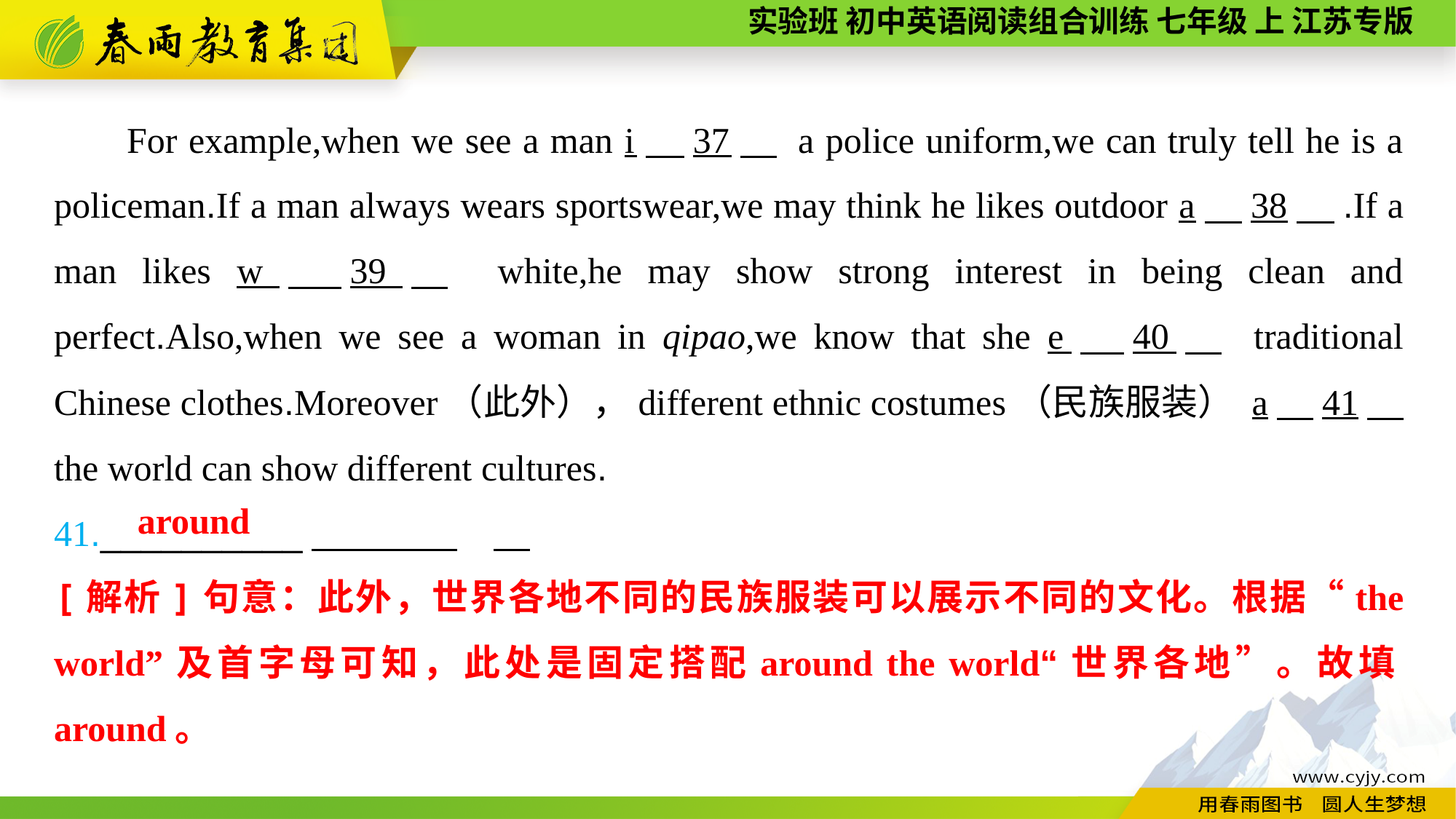

For example,when we see a man i　37　 a police uniform,we can truly tell he is a policeman.If a man always wears sportswear,we may think he likes outdoor a　38　.If a man likes w　39　 white,he may show strong interest in being clean and perfect.Also,when we see a woman in qipao,we know that she e　40　 traditional Chinese clothes.Moreover（此外），different ethnic costumes（民族服装） a　41　 the world can show different cultures.
41.__________
around
[解析]句意：此外，世界各地不同的民族服装可以展示不同的文化。根据“the world”及首字母可知，此处是固定搭配around the world“世界各地”。故填around。